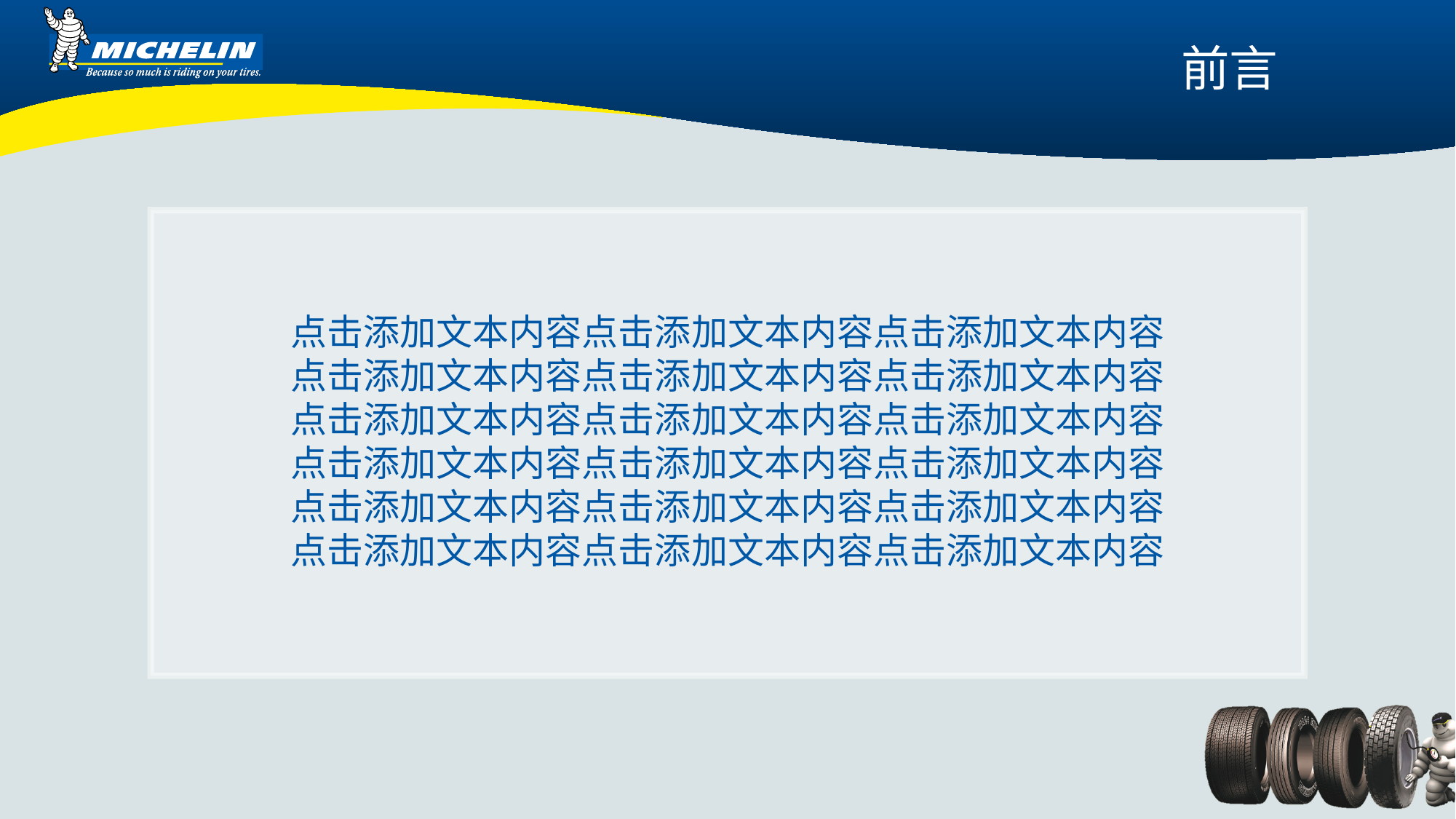

前言

点击添加文本内容点击添加文本内容点击添加文本内容
点击添加文本内容点击添加文本内容点击添加文本内容
点击添加文本内容点击添加文本内容点击添加文本内容
点击添加文本内容点击添加文本内容点击添加文本内容
点击添加文本内容点击添加文本内容点击添加文本内容
点击添加文本内容点击添加文本内容点击添加文本内容